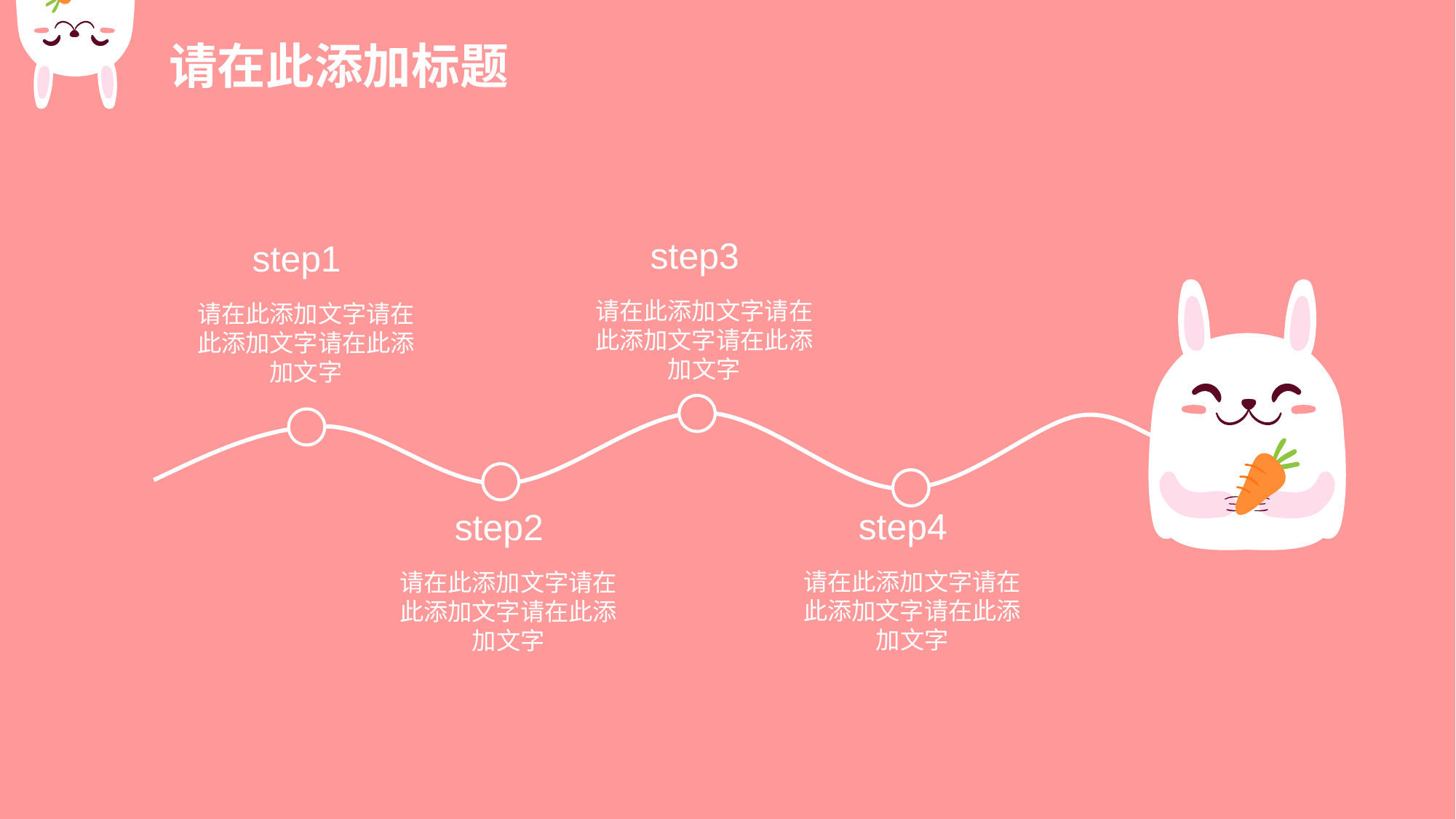

请在此添加标题
step3
step1

请在此添加文字请在此添加文字请在此添加文字
请在此添加文字请在此添加文字请在此添加文字

step4
step2
请在此添加文字请在此添加文字请在此添加文字
请在此添加文字请在此添加文字请在此添加文字